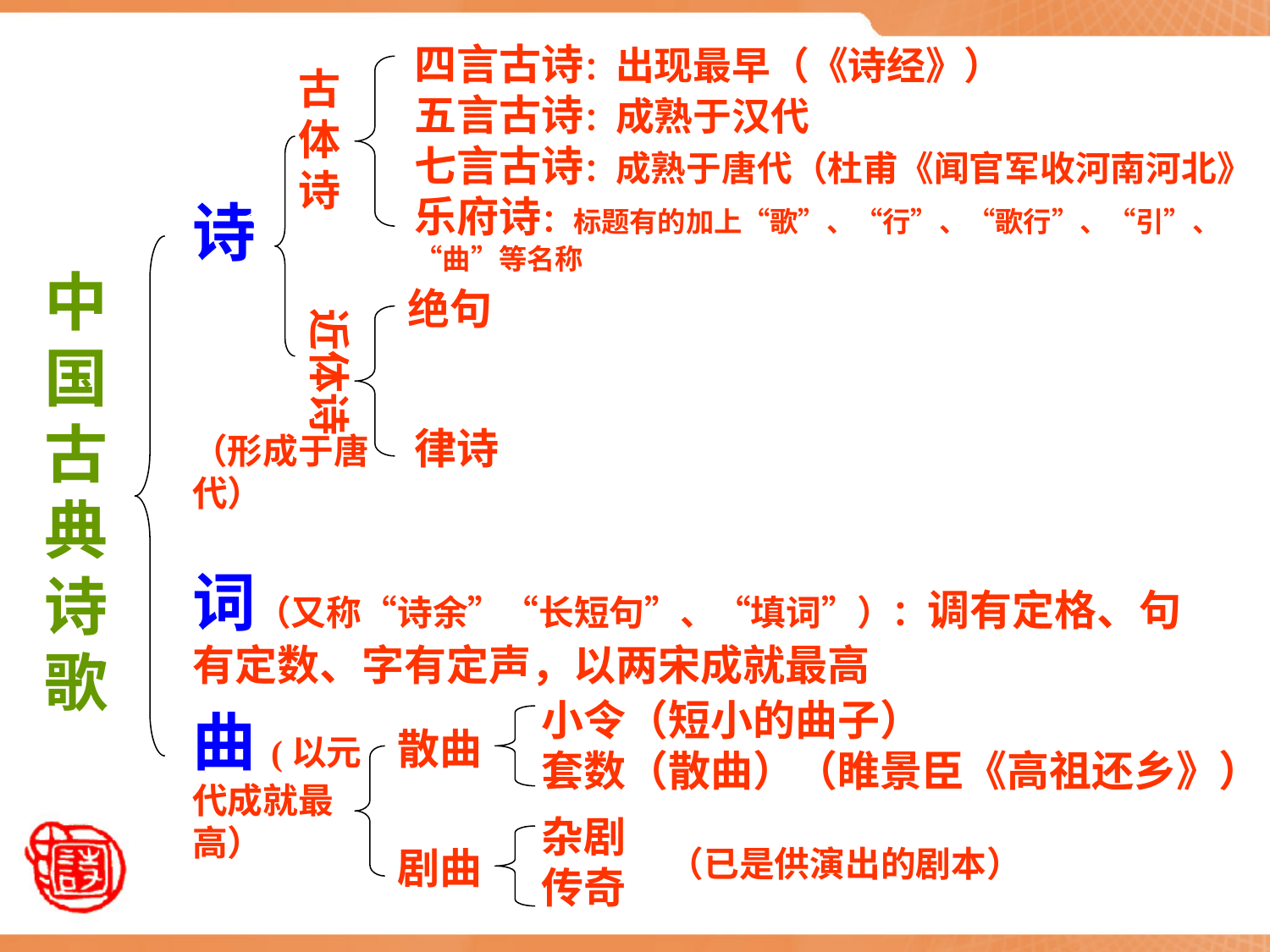

四言古诗：出现最早（《诗经》）
五言古诗：成熟于汉代
七言古诗：成熟于唐代（杜甫《闻官军收河南河北》
乐府诗：标题有的加上“歌”、“行”、“歌行”、“引”、“曲”等名称

古体诗

诗

中国古典诗歌

绝句
近体诗

律诗
（形成于唐代）
词（又称“诗余”“长短句”、“填词”）：调有定格、句有定数、字有定声，以两宋成就最高
小令（短小的曲子）
套数（散曲）（睢景臣《高祖还乡》）
曲(以元代成就最高）

散曲

杂剧
传奇

（已是供演出的剧本）
剧曲